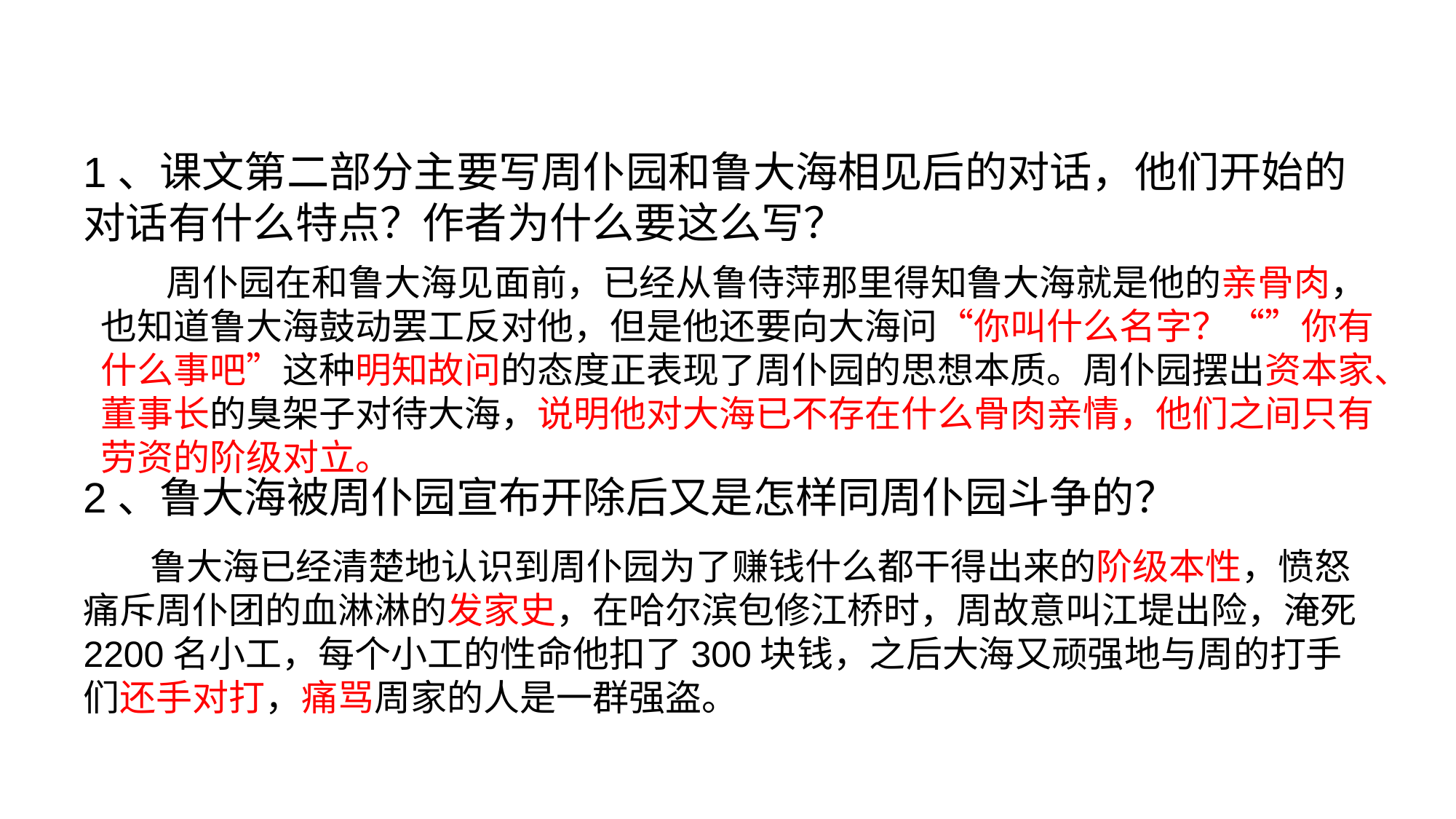

1、课文第二部分主要写周仆园和鲁大海相见后的对话，他们开始的对话有什么特点？作者为什么要这么写？
       周仆园在和鲁大海见面前，已经从鲁侍萍那里得知鲁大海就是他的亲骨肉，也知道鲁大海鼓动罢工反对他，但是他还要向大海问“你叫什么名字？“”你有什么事吧”这种明知故问的态度正表现了周仆园的思想本质。周仆园摆出资本家、董事长的臭架子对待大海，说明他对大海已不存在什么骨肉亲情，他们之间只有劳资的阶级对立。
# 2、鲁大海被周仆园宣布开除后又是怎样同周仆园斗争的？
        鲁大海已经清楚地认识到周仆园为了赚钱什么都干得出来的阶级本性，愤怒痛斥周仆团的血淋淋的发家史，在哈尔滨包修江桥时，周故意叫江堤出险，淹死2200名小工，每个小工的性命他扣了300块钱，之后大海又顽强地与周的打手们还手对打，痛骂周家的人是一群强盗。